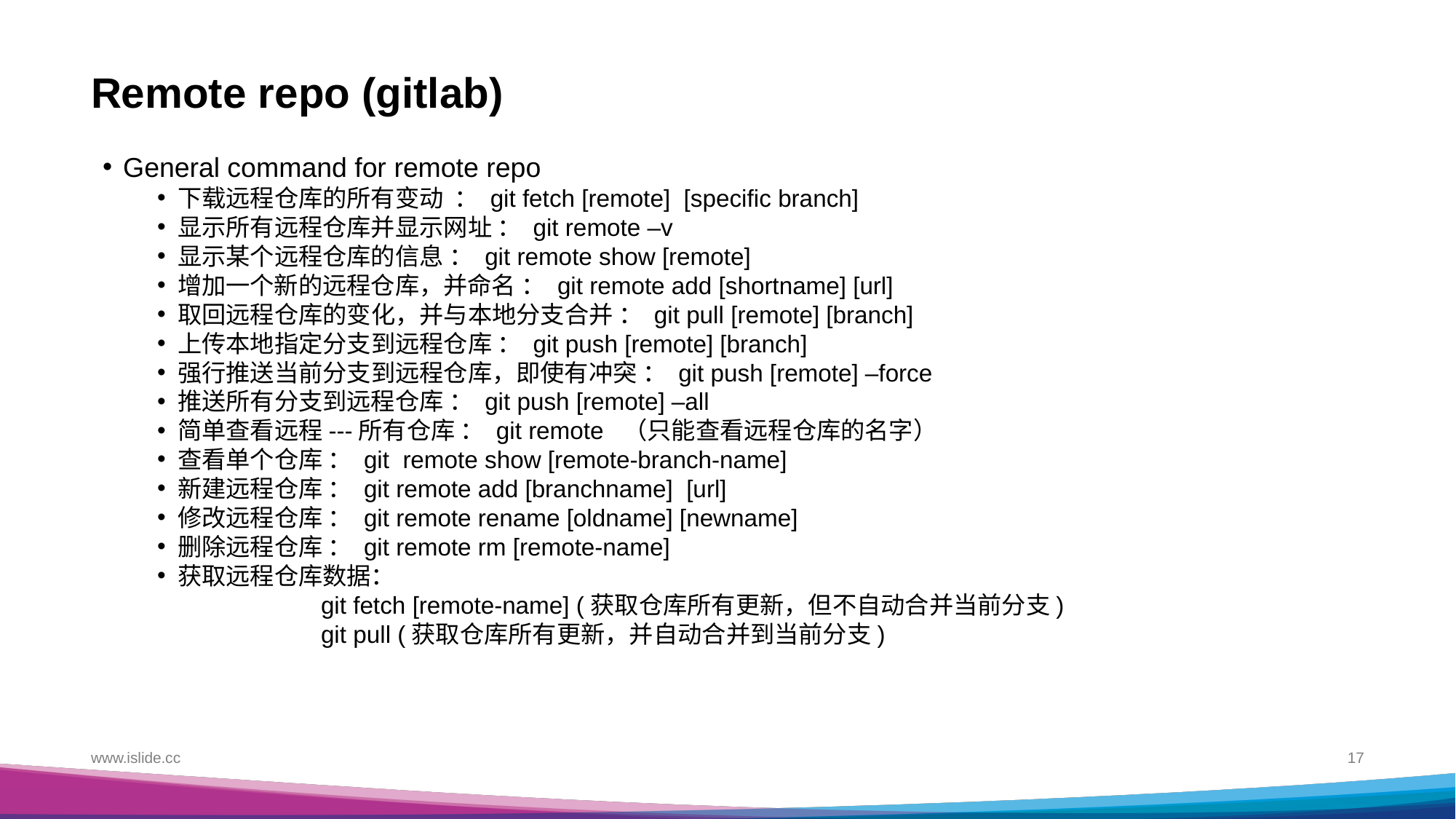

# Remote repo (gitlab)
General command for remote repo
下载远程仓库的所有变动  ： git fetch [remote]  [specific branch]
显示所有远程仓库并显示网址 ： git remote –v
显示某个远程仓库的信息 ： git remote show [remote]
增加一个新的远程仓库，并命名 ： git remote add [shortname] [url]
取回远程仓库的变化，并与本地分支合并 ： git pull [remote] [branch]
上传本地指定分支到远程仓库 ： git push [remote] [branch]
强行推送当前分支到远程仓库，即使有冲突 ： git push [remote] –force
推送所有分支到远程仓库 ： git push [remote] –all
简单查看远程---所有仓库 ： git remote  （只能查看远程仓库的名字）
查看单个仓库 ： git  remote show [remote-branch-name]
新建远程仓库 ： git remote add [branchname]  [url]
修改远程仓库 ： git remote rename [oldname] [newname]
删除远程仓库 ： git remote rm [remote-name]
获取远程仓库数据：
		git fetch [remote-name] (获取仓库所有更新，但不自动合并当前分支)
		git pull (获取仓库所有更新，并自动合并到当前分支)
www.islide.cc
17